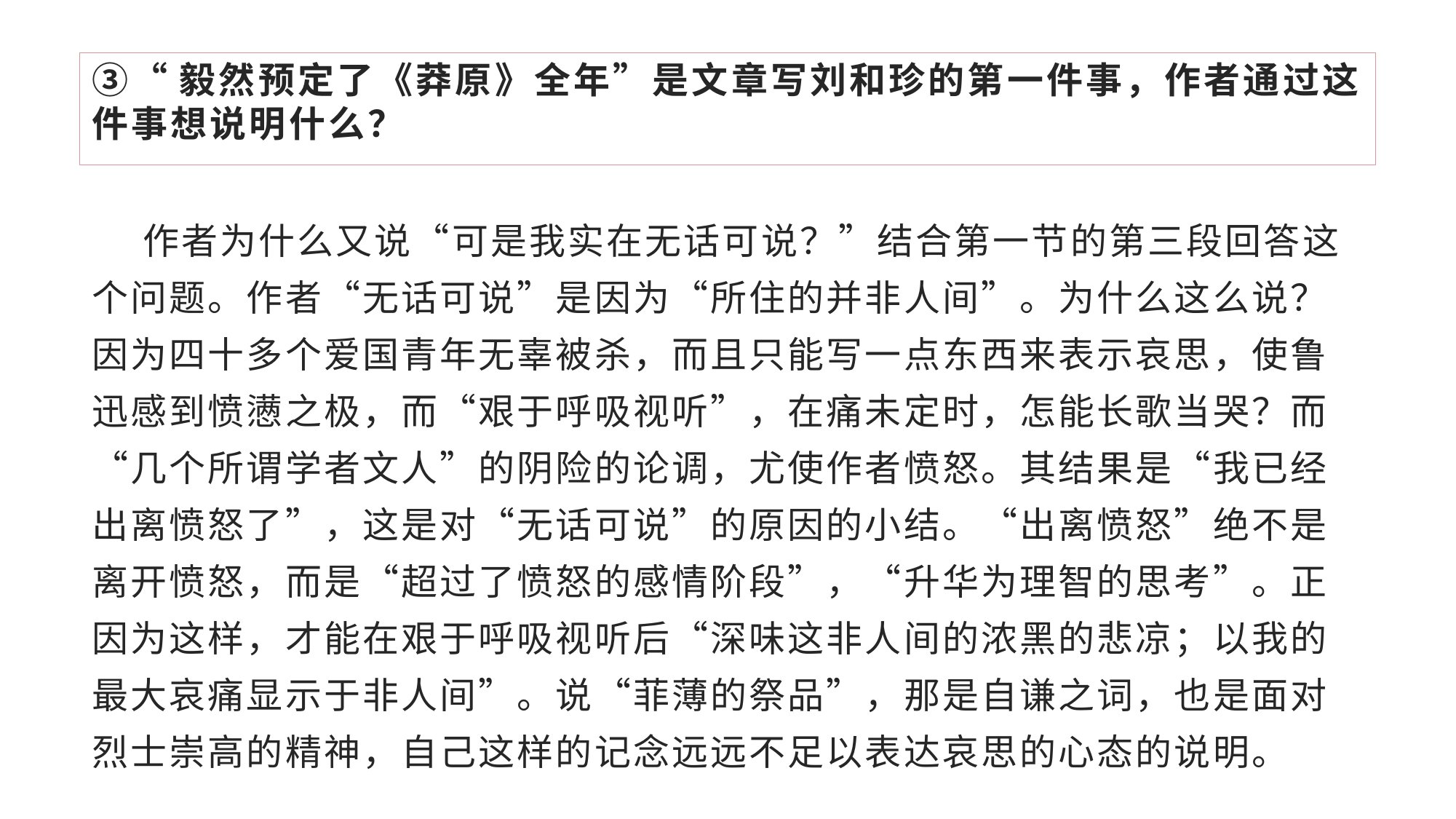

# ③“毅然预定了《莽原》全年”是文章写刘和珍的第一件事，作者通过这件事想说明什么？
    作者为什么又说“可是我实在无话可说？”结合第一节的第三段回答这个问题。作者“无话可说”是因为“所住的并非人间”。为什么这么说？因为四十多个爱国青年无辜被杀，而且只能写一点东西来表示哀思，使鲁迅感到愤懑之极，而“艰于呼吸视听”，在痛未定时，怎能长歌当哭？而“几个所谓学者文人”的阴险的论调，尤使作者愤怒。其结果是“我已经出离愤怒了”，这是对“无话可说”的原因的小结。“出离愤怒”绝不是离开愤怒，而是“超过了愤怒的感情阶段”，“升华为理智的思考”。正因为这样，才能在艰于呼吸视听后“深味这非人间的浓黑的悲凉；以我的最大哀痛显示于非人间”。说“菲薄的祭品”，那是自谦之词，也是面对烈士崇高的精神，自己这样的记念远远不足以表达哀思的心态的说明。